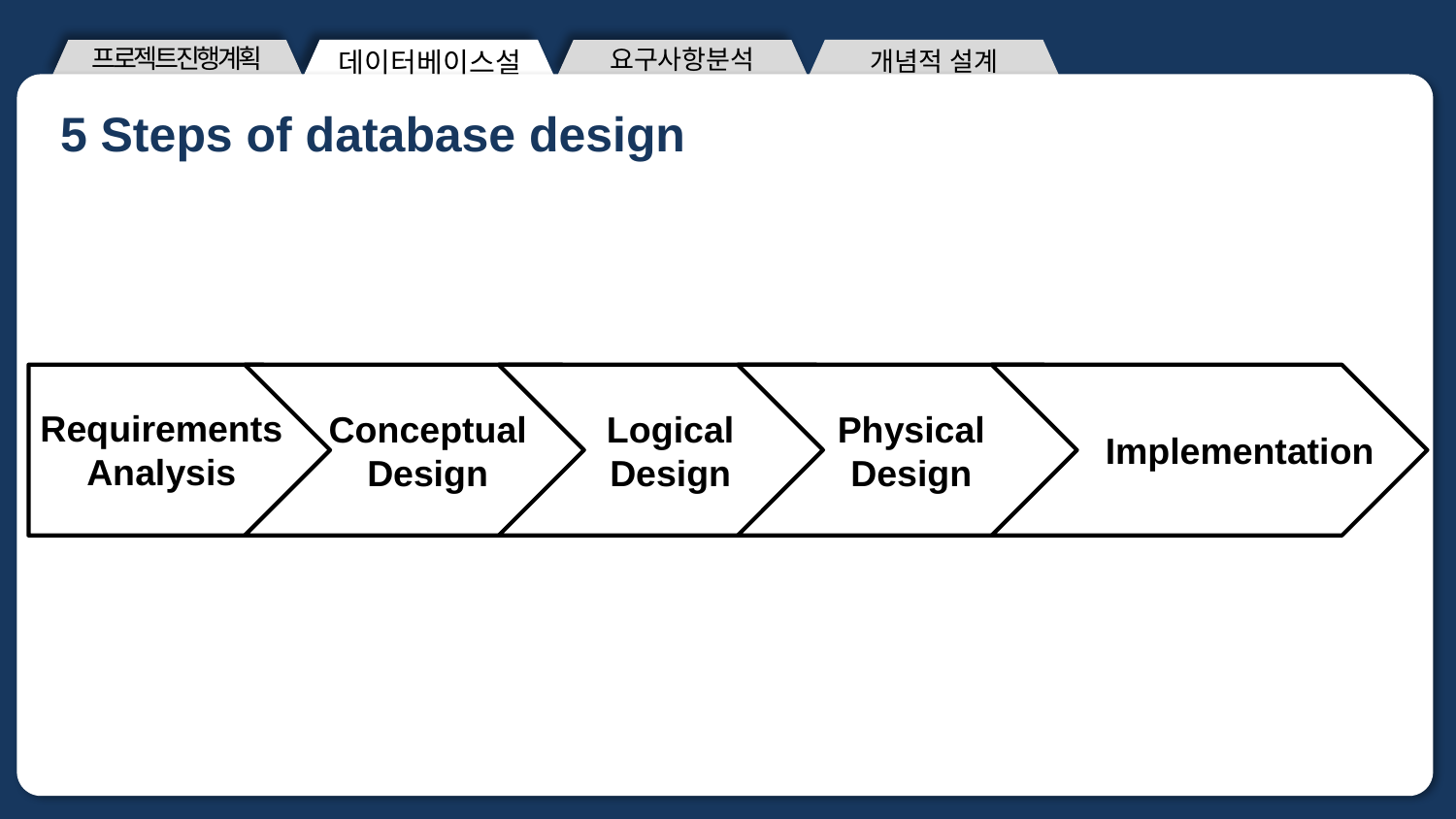

개념적 설계

프로젝트진행계획
요구사항분석
데이터베이스설계

5 Steps of database design
제목을 입력해주세요 제목을 입력해주세요
A :  답변을 써주세요

Implementation
Requirements
Analysis
Conceptual
Design

Logical
Design

Physical
Design

ㅇㅇㅇ
ㅇㅇ명 대상
설문조사
48%
<출처 : 출처를 입력해주세요>